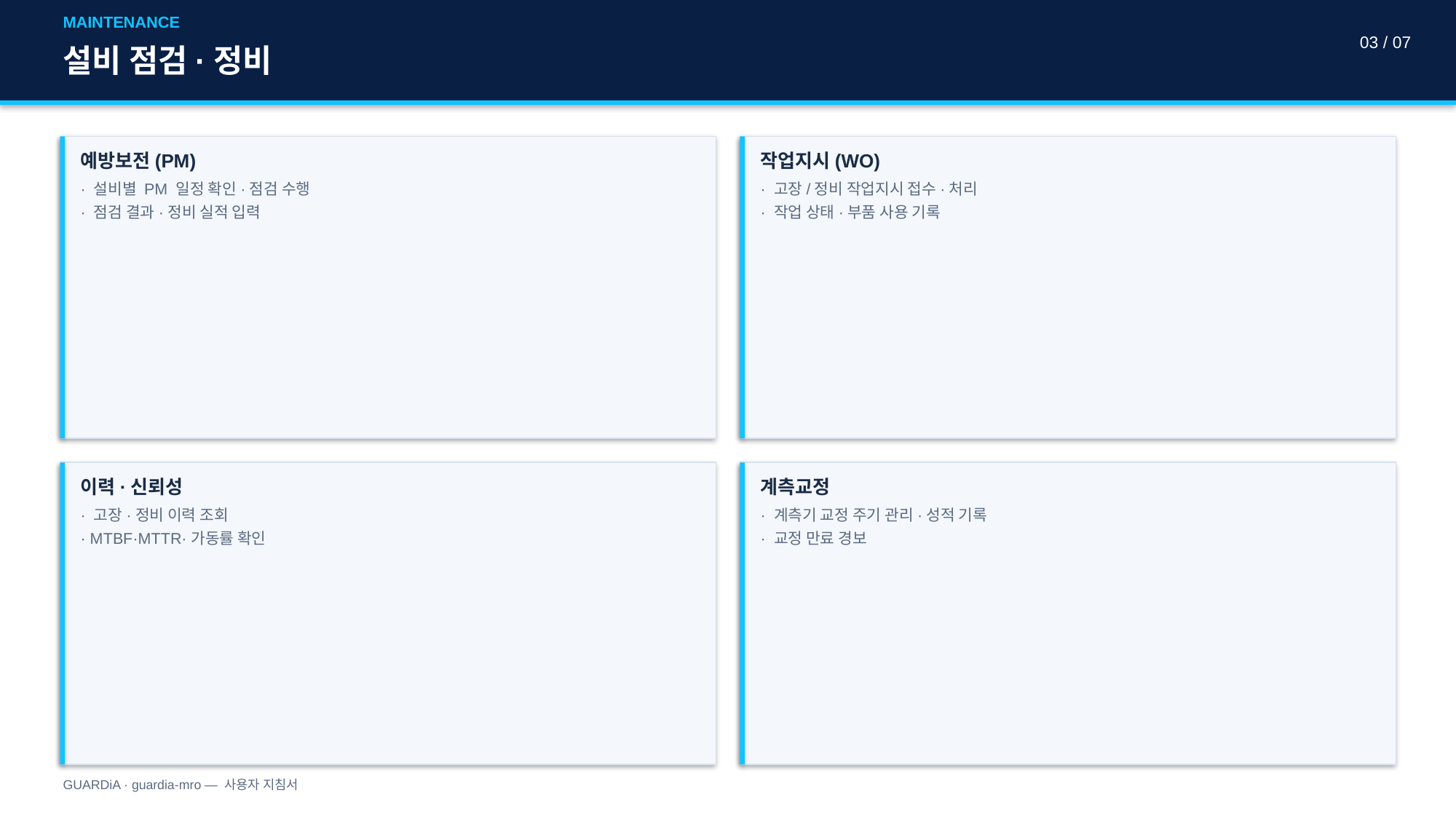

MAINTENANCE
03 / 07
설비 점검·정비

예방보전(PM)
· 설비별 PM 일정 확인·점검 수행
· 점검 결과·정비 실적 입력
작업지시(WO)
· 고장/정비 작업지시 접수·처리
· 작업 상태·부품 사용 기록

이력·신뢰성
· 고장·정비 이력 조회
· MTBF·MTTR·가동률 확인
계측교정
· 계측기 교정 주기 관리·성적 기록
· 교정 만료 경보
GUARDiA · guardia-mro — 사용자 지침서